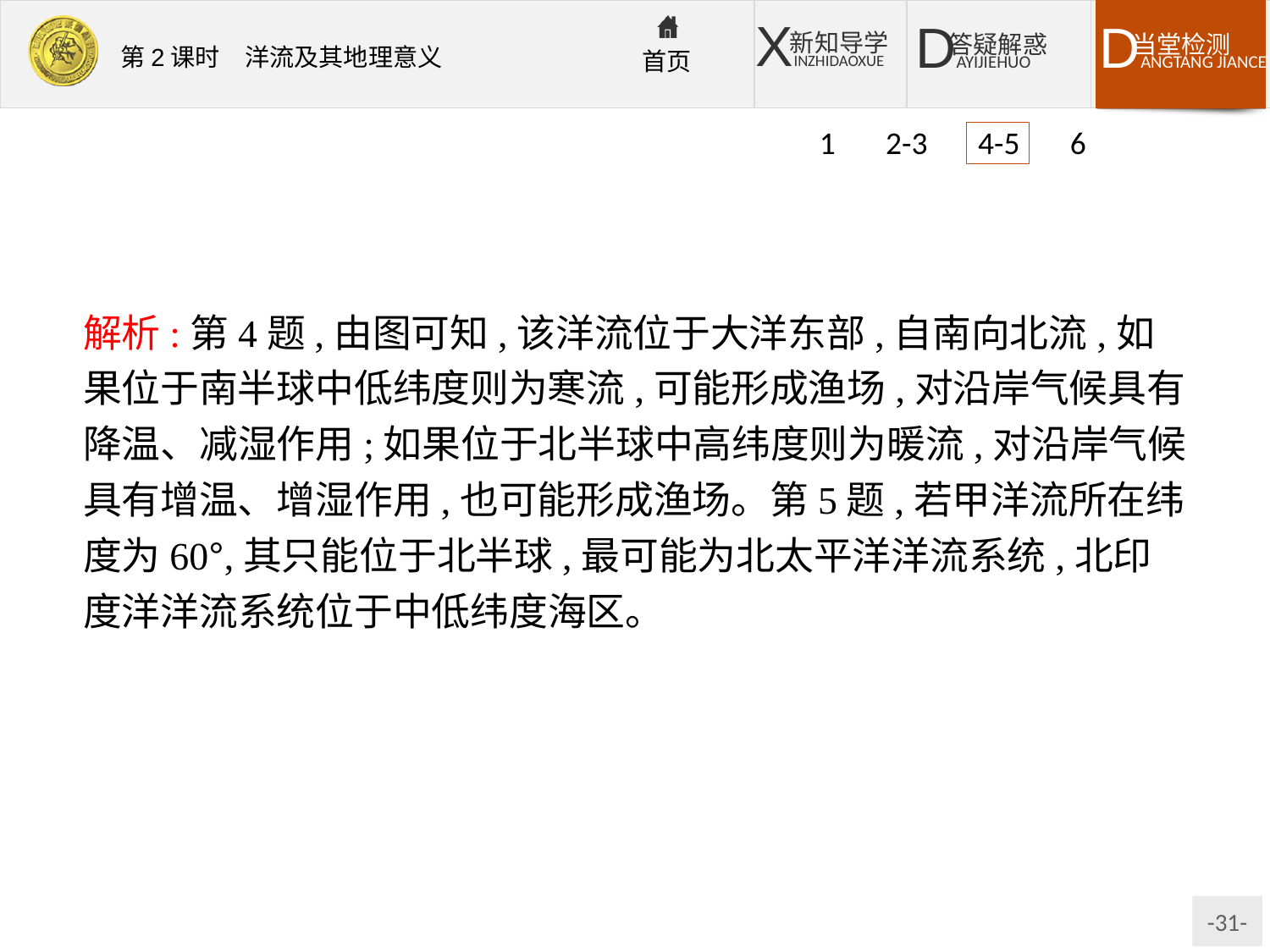

1       2-3       4-5       6

解析:第4题,由图可知,该洋流位于大洋东部,自南向北流,如果位于南半球中低纬度则为寒流,可能形成渔场,对沿岸气候具有降温、减湿作用;如果位于北半球中高纬度则为暖流,对沿岸气候具有增温、增湿作用,也可能形成渔场。第5题,若甲洋流所在纬度为60°,其只能位于北半球,最可能为北太平洋洋流系统,北印度洋洋流系统位于中低纬度海区。
答案:4.C　5.A